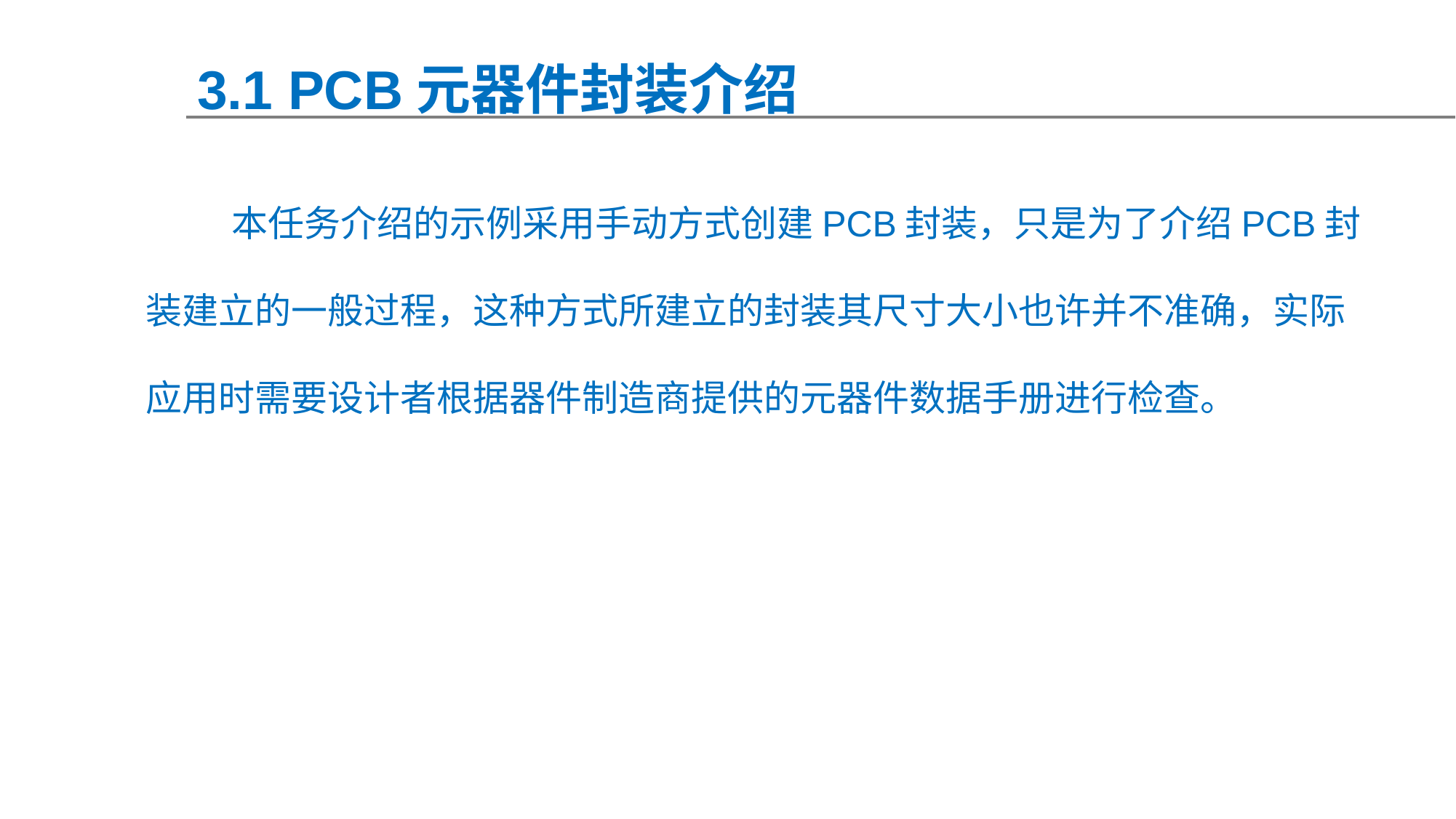

3.1 PCB元器件封装介绍
本任务介绍的示例采用手动方式创建PCB封装，只是为了介绍PCB封装建立的一般过程，这种方式所建立的封装其尺寸大小也许并不准确，实际应用时需要设计者根据器件制造商提供的元器件数据手册进行检查。